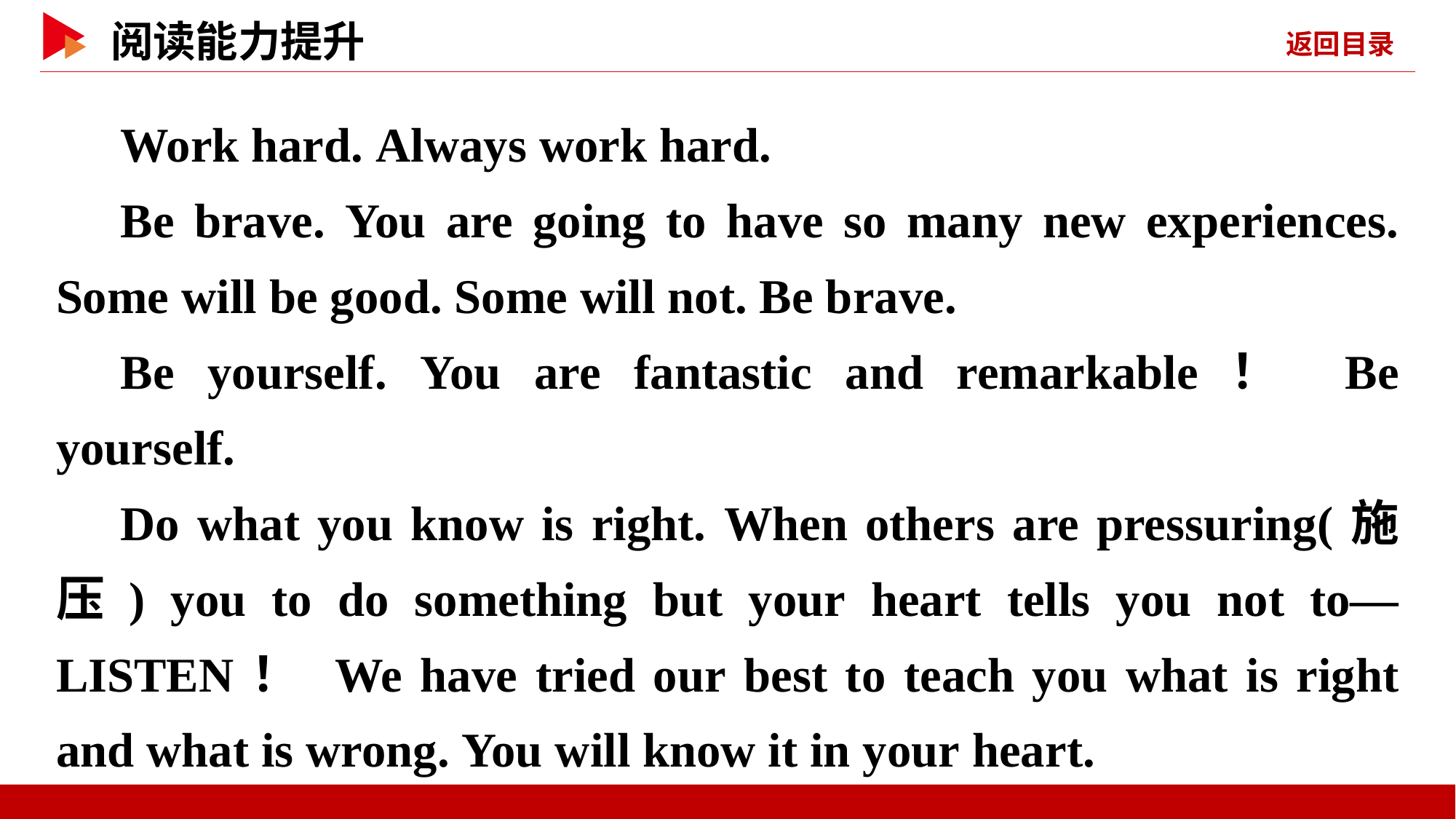

Work hard. Always work hard.
Be brave. You are going to have so many new experiences. Some will be good. Some will not. Be brave.
Be yourself. You are fantastic and remarkable！ Be yourself.
Do what you know is right. When others are pressuring(施压) you to do something but your heart tells you not to—LISTEN！ We have tried our best to teach you what is right and what is wrong. You will know it in your heart.